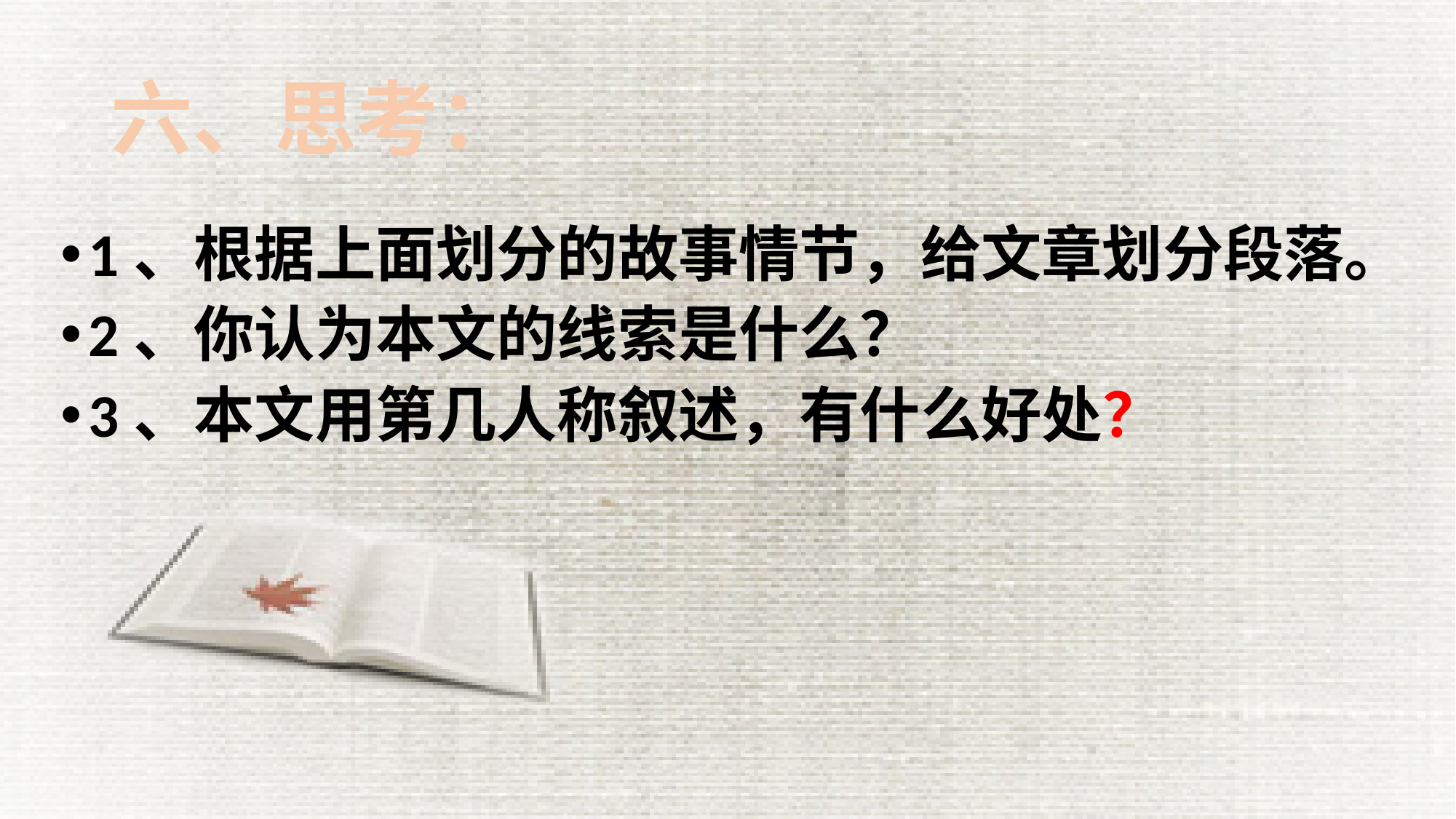

# 六、思考：
1、根据上面划分的故事情节，给文章划分段落。
2、你认为本文的线索是什么？
3、本文用第几人称叙述，有什么好处？